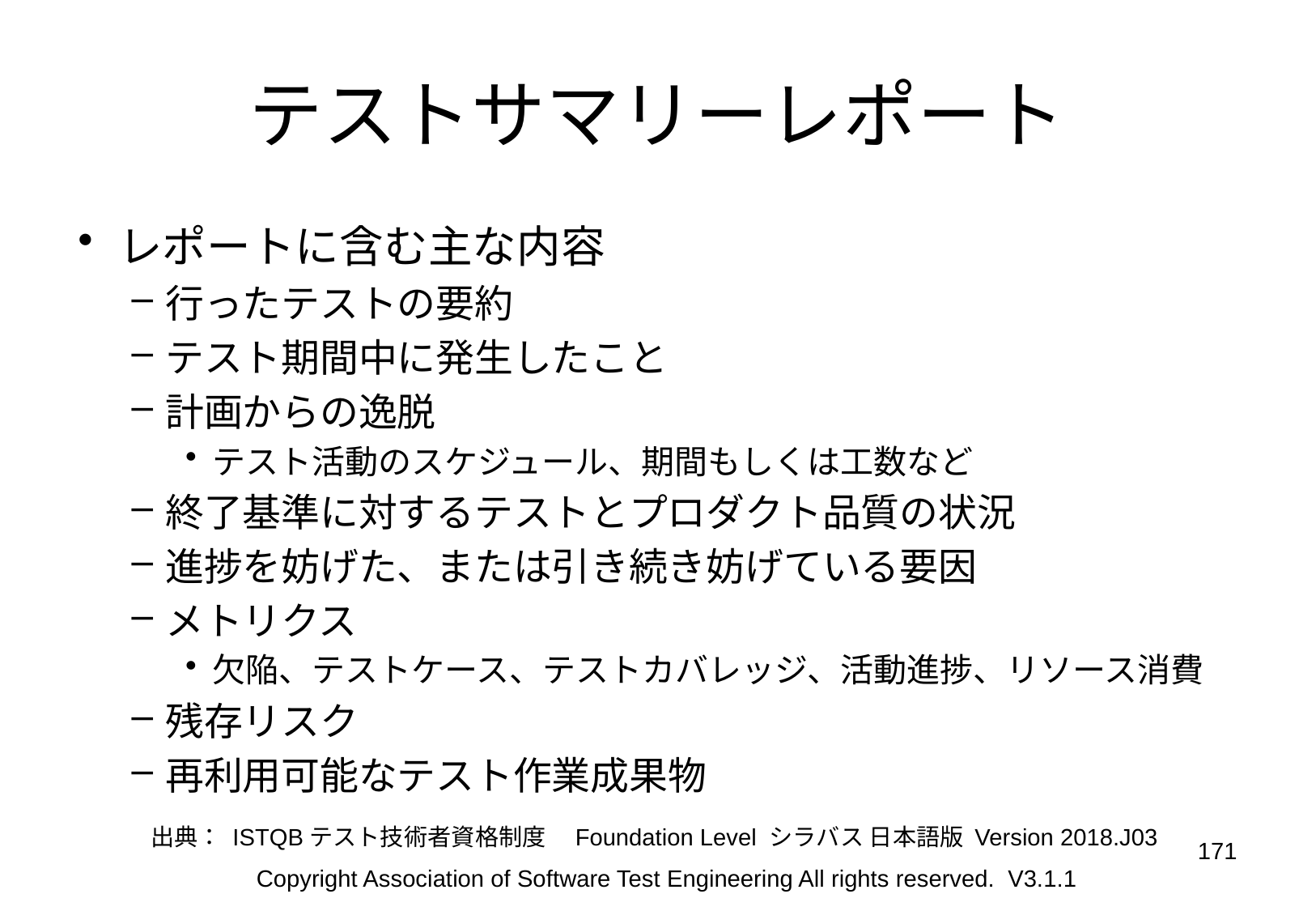

# テストサマリーレポート
レポートに含む主な内容
行ったテストの要約
テスト期間中に発生したこと
計画からの逸脱
テスト活動のスケジュール、期間もしくは工数など
終了基準に対するテストとプロダクト品質の状況
進捗を妨げた、または引き続き妨げている要因
メトリクス
欠陥、テストケース、テストカバレッジ、活動進捗、リソース消費
残存リスク
再利用可能なテスト作業成果物
出典： ISTQBテスト技術者資格制度　Foundation Level シラバス 日本語版 Version 2018.J03
171
Copyright Association of Software Test Engineering All rights reserved.  V3.1.1